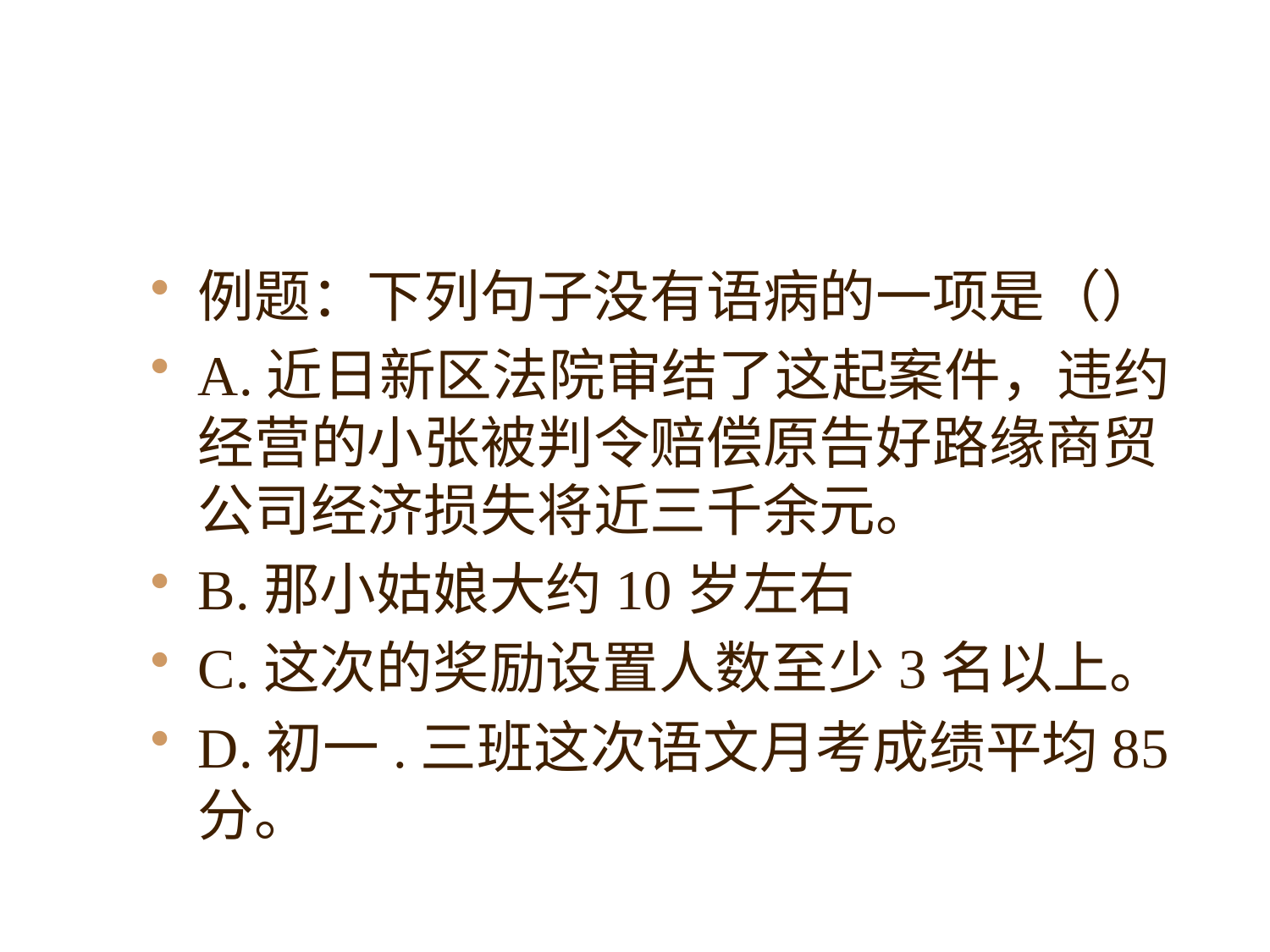

#
例题：下列句子没有语病的一项是（）
A.近日新区法院审结了这起案件，违约经营的小张被判令赔偿原告好路缘商贸公司经济损失将近三千余元。
B.那小姑娘大约10岁左右
C.这次的奖励设置人数至少3名以上。
D.初一.三班这次语文月考成绩平均85分。